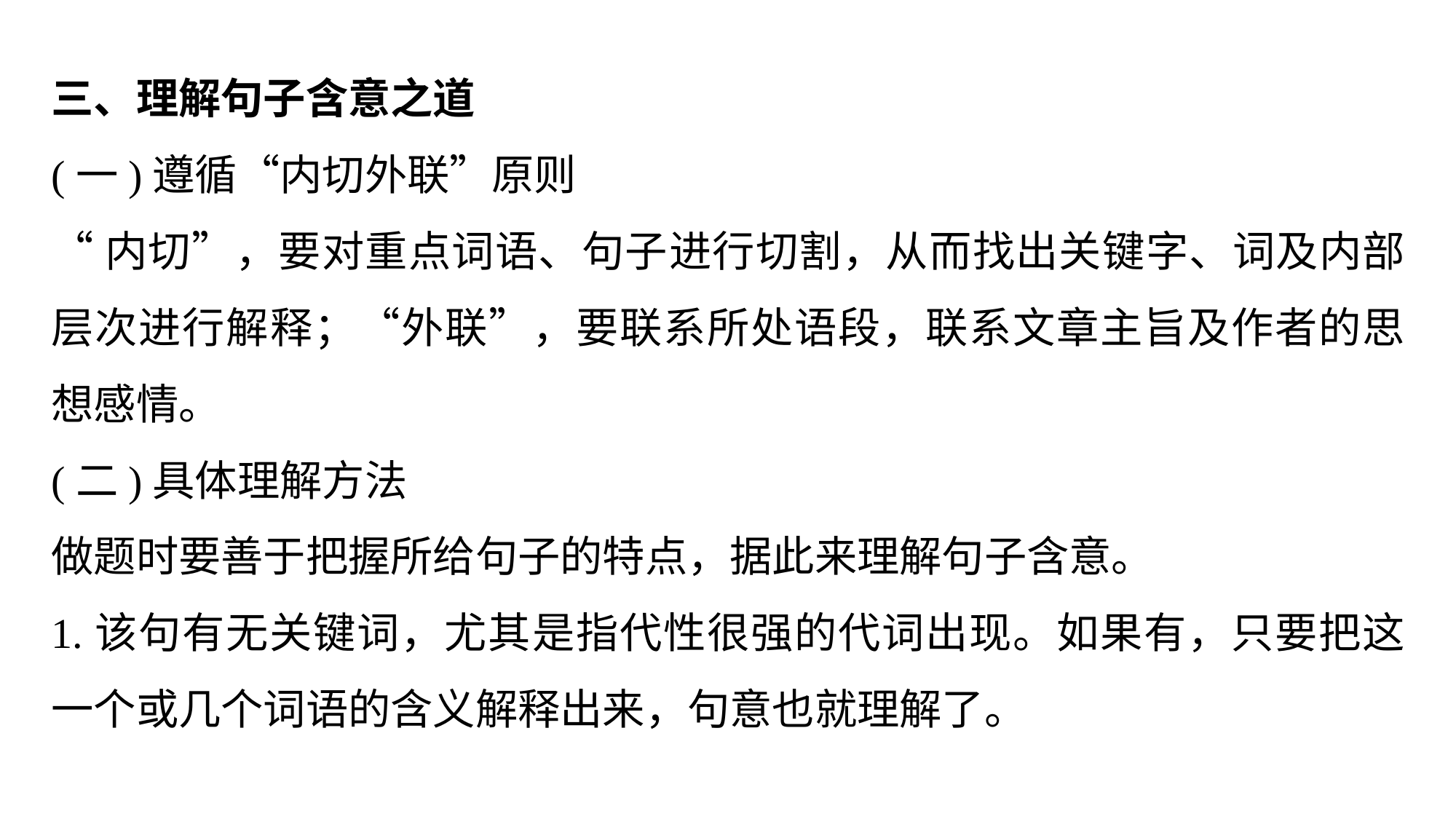

三、理解句子含意之道
(一)遵循“内切外联”原则
“内切”，要对重点词语、句子进行切割，从而找出关键字、词及内部层次进行解释；“外联”，要联系所处语段，联系文章主旨及作者的思想感情。
(二)具体理解方法
做题时要善于把握所给句子的特点，据此来理解句子含意。
1.该句有无关键词，尤其是指代性很强的代词出现。如果有，只要把这一个或几个词语的含义解释出来，句意也就理解了。